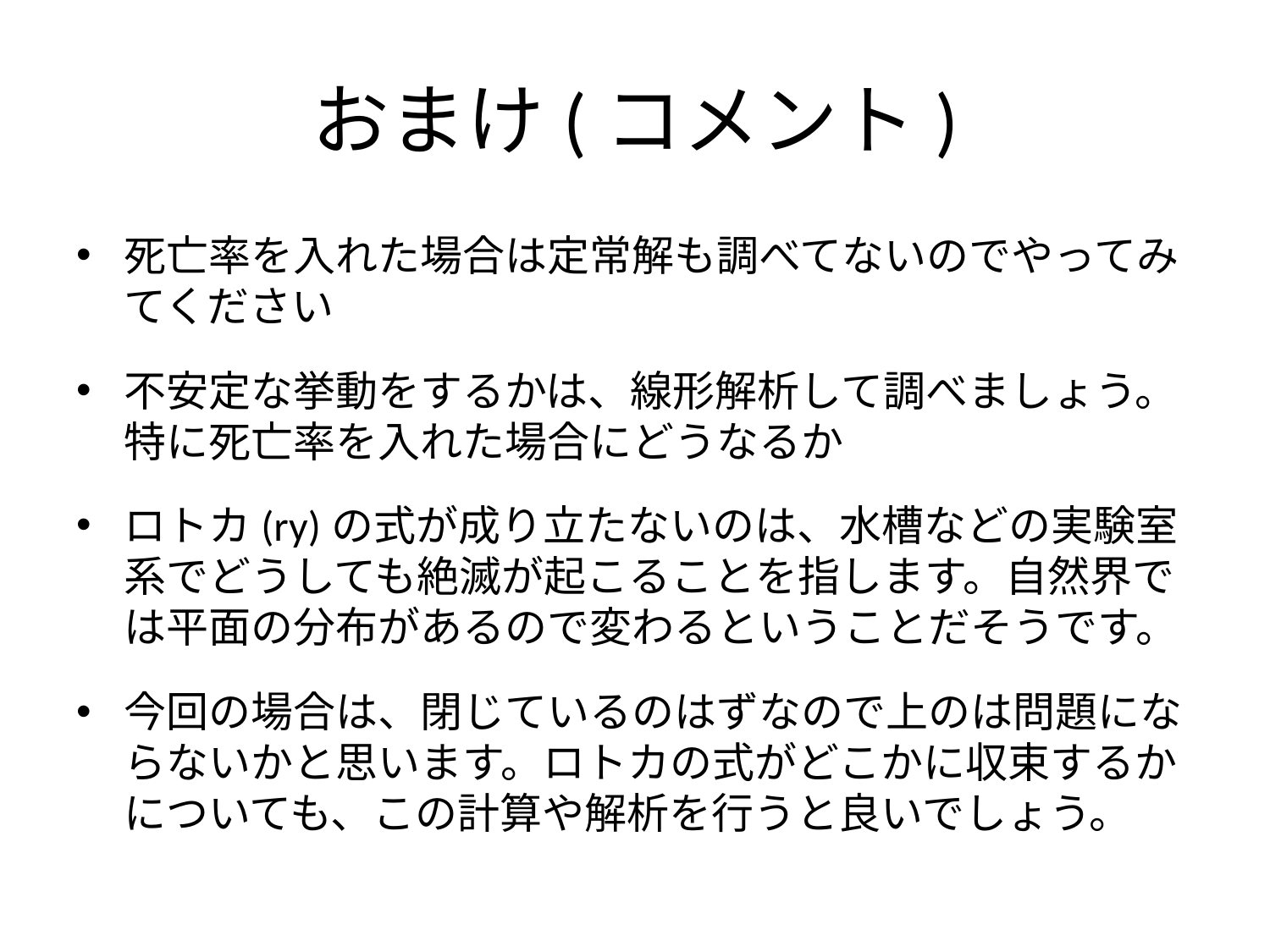

# おまけ(コメント)
死亡率を入れた場合は定常解も調べてないのでやってみてください

不安定な挙動をするかは、線形解析して調べましょう。特に死亡率を入れた場合にどうなるか

ロトカ(ry)の式が成り立たないのは、水槽などの実験室系でどうしても絶滅が起こることを指します。自然界では平面の分布があるので変わるということだそうです。

今回の場合は、閉じているのはずなので上のは問題にならないかと思います。ロトカの式がどこかに収束するかについても、この計算や解析を行うと良いでしょう。